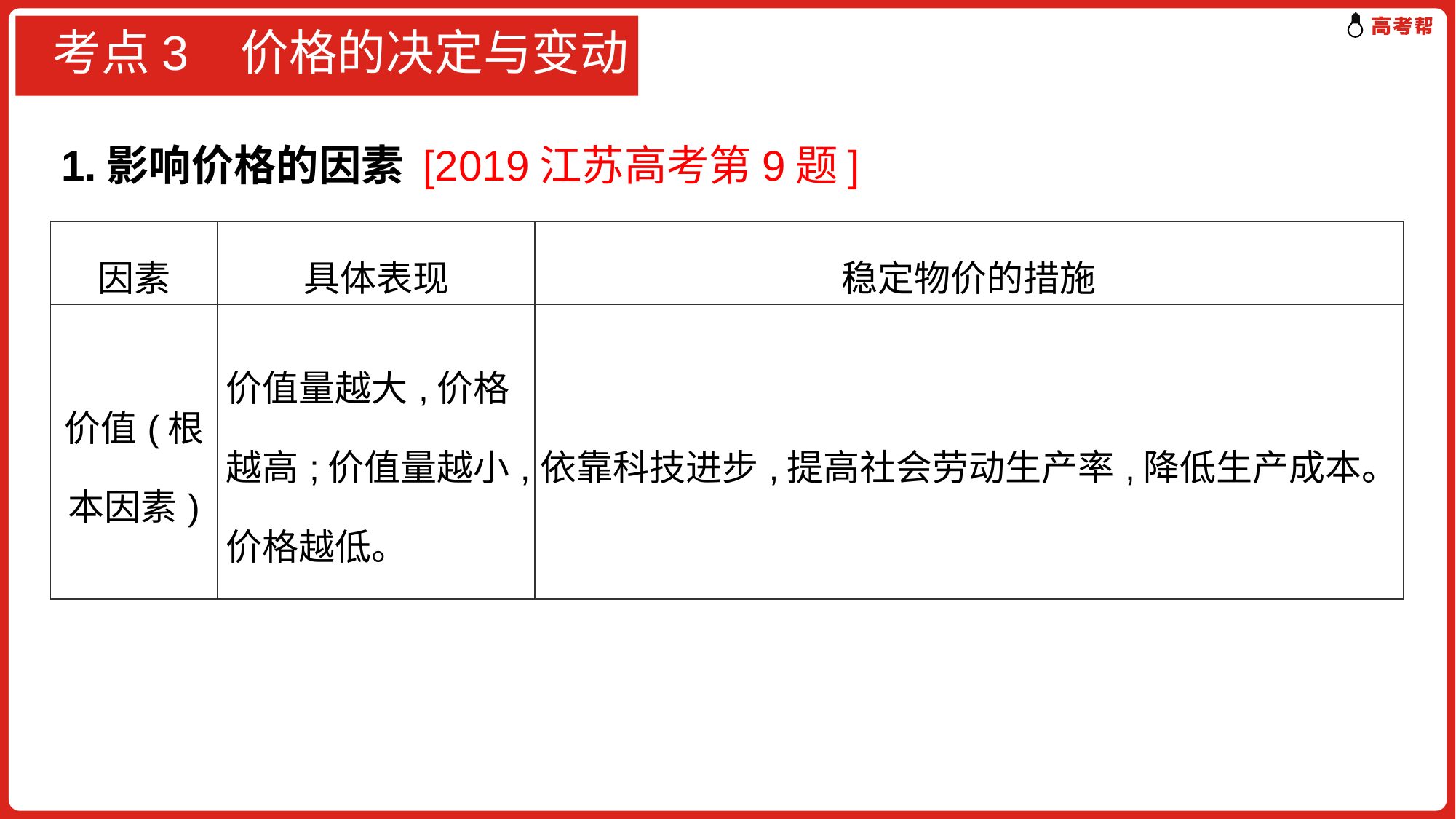

# 考点3   价格的决定与变动
1.影响价格的因素 [2019江苏高考第9题]
| 因素 | 具体表现 | 稳定物价的措施 |
| --- | --- | --- |
| 价值(根本因素) | 价值量越大,价格越高;价值量越小,价格越低。 | 依靠科技进步,提高社会劳动生产率,降低生产成本。 |